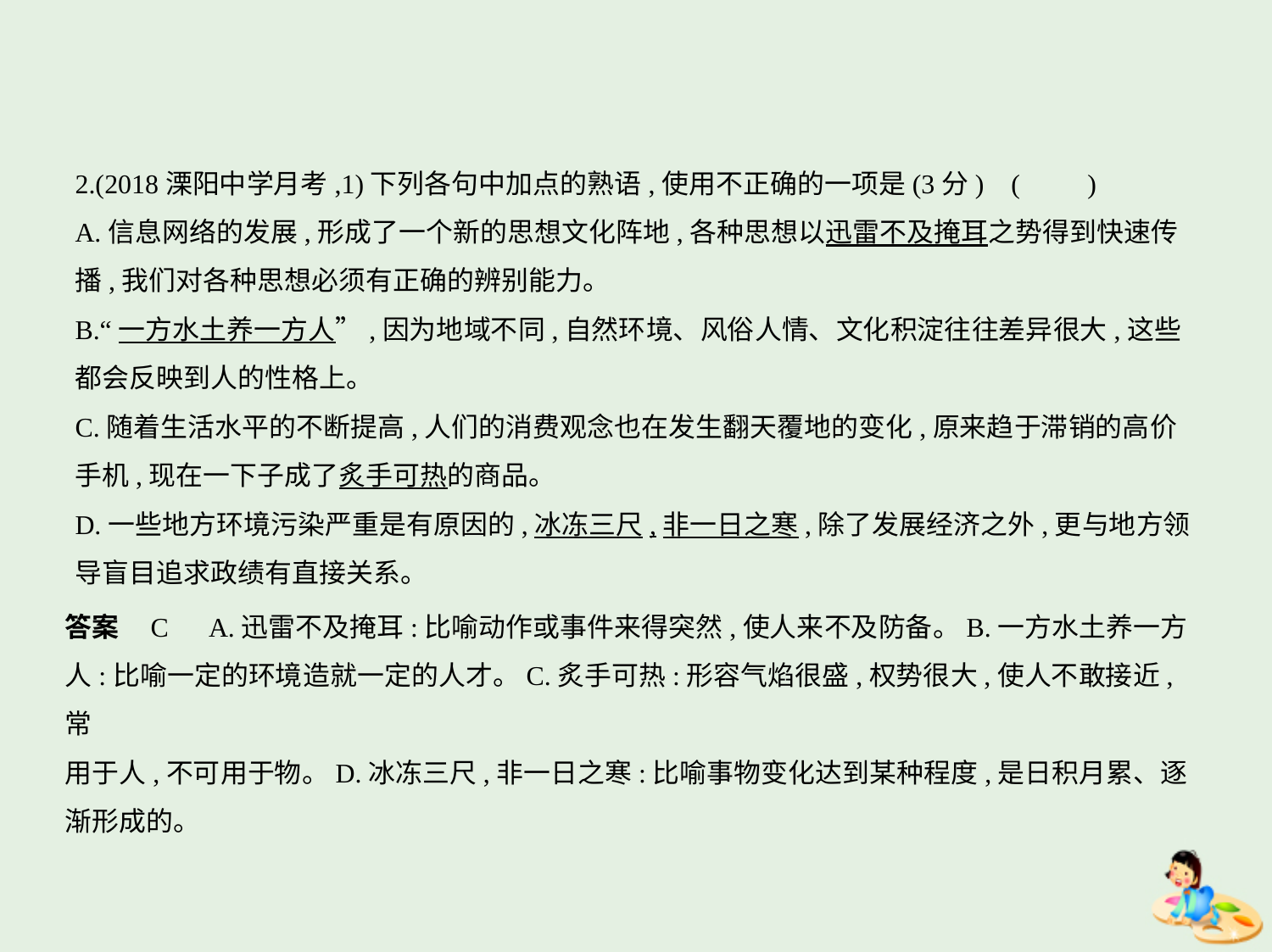

2.(2018溧阳中学月考,1)下列各句中加点的熟语,使用不正确的一项是(3分) (　　)
A.信息网络的发展,形成了一个新的思想文化阵地,各种思想以迅雷不及掩耳之势得到快速传
播,我们对各种思想必须有正确的辨别能力。
B.“一方水土养一方人”,因为地域不同,自然环境、风俗人情、文化积淀往往差异很大,这些
都会反映到人的性格上。
C.随着生活水平的不断提高,人们的消费观念也在发生翻天覆地的变化,原来趋于滞销的高价
手机,现在一下子成了炙手可热的商品。
D.一些地方环境污染严重是有原因的,冰冻三尺,非一日之寒,除了发展经济之外,更与地方领
导盲目追求政绩有直接关系。
答案    C　A.迅雷不及掩耳:比喻动作或事件来得突然,使人来不及防备。B.一方水土养一方
人:比喻一定的环境造就一定的人才。C.炙手可热:形容气焰很盛,权势很大,使人不敢接近,常
用于人,不可用于物。D.冰冻三尺,非一日之寒:比喻事物变化达到某种程度,是日积月累、逐
渐形成的。